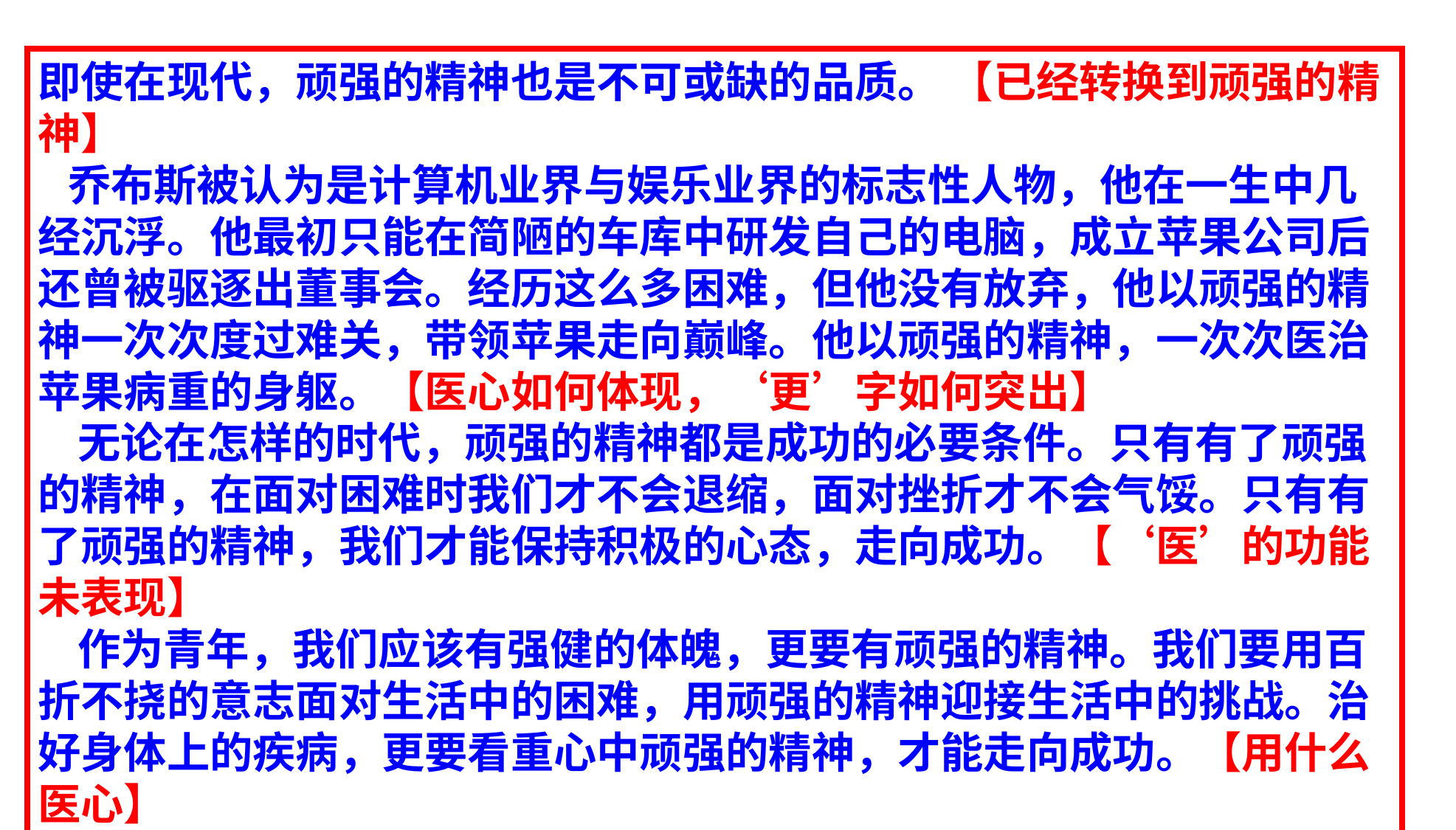

即使在现代，顽强的精神也是不可或缺的品质。 【已经转换到顽强的精神】
  乔布斯被认为是计算机业界与娱乐业界的标志性人物，他在一生中几经沉浮。他最初只能在简陋的车库中研发自己的电脑，成立苹果公司后还曾被驱逐出董事会。经历这么多困难，但他没有放弃，他以顽强的精神一次次度过难关，带领苹果走向巅峰。他以顽强的精神，一次次医治苹果病重的身躯。【医心如何体现，‘更’字如何突出】
   无论在怎样的时代，顽强的精神都是成功的必要条件。只有有了顽强的精神，在面对困难时我们才不会退缩，面对挫折才不会气馁。只有有了顽强的精神，我们才能保持积极的心态，走向成功。【‘医’的功能未表现】
   作为青年，我们应该有强健的体魄，更要有顽强的精神。我们要用百折不挠的意志面对生活中的困难，用顽强的精神迎接生活中的挑战。治好身体上的疾病，更要看重心中顽强的精神，才能走向成功。【用什么医心】